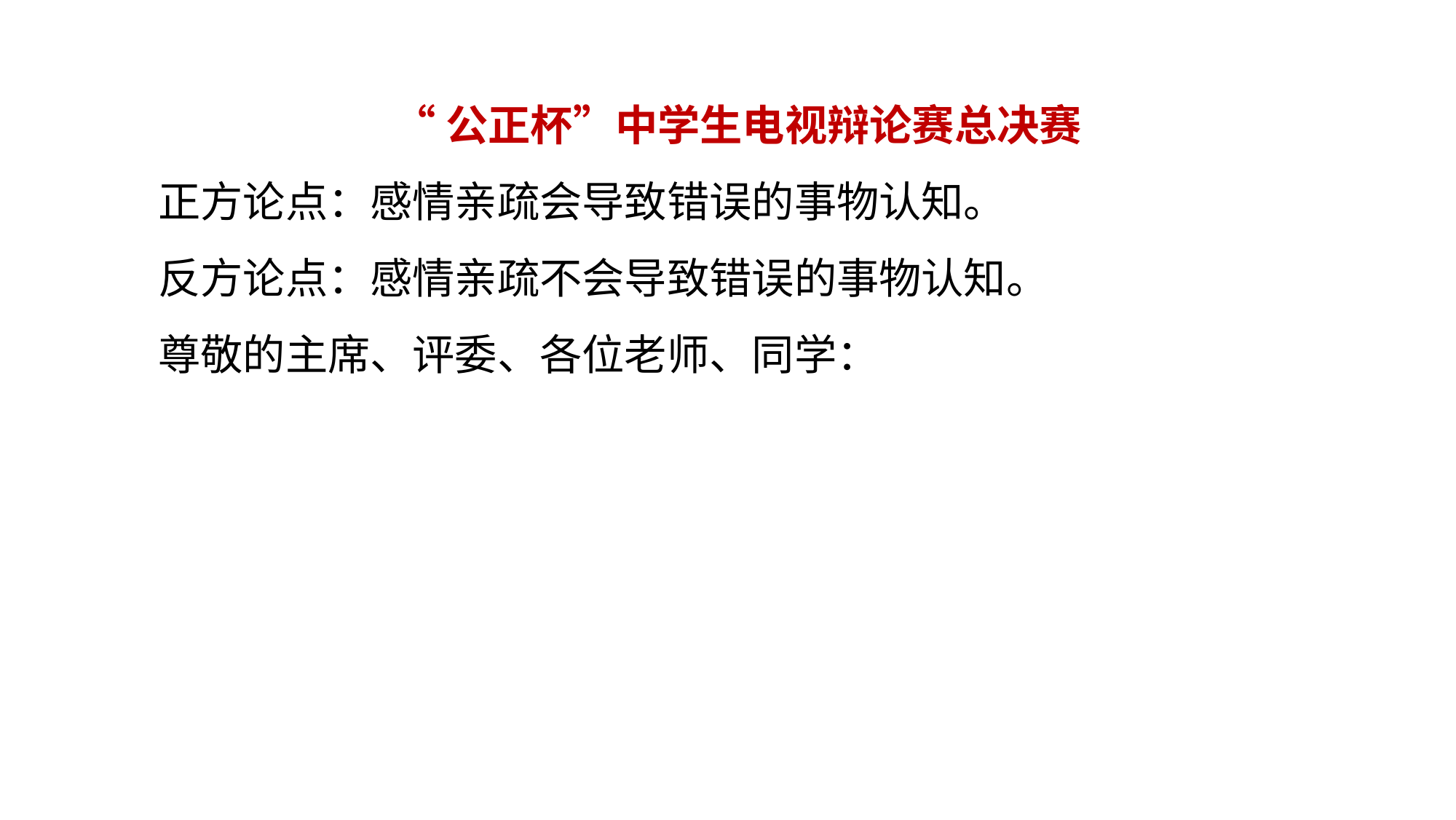

“公正杯”中学生电视辩论赛总决赛
正方论点：感情亲疏会导致错误的事物认知。
反方论点：感情亲疏不会导致错误的事物认知。
尊敬的主席、评委、各位老师、同学：